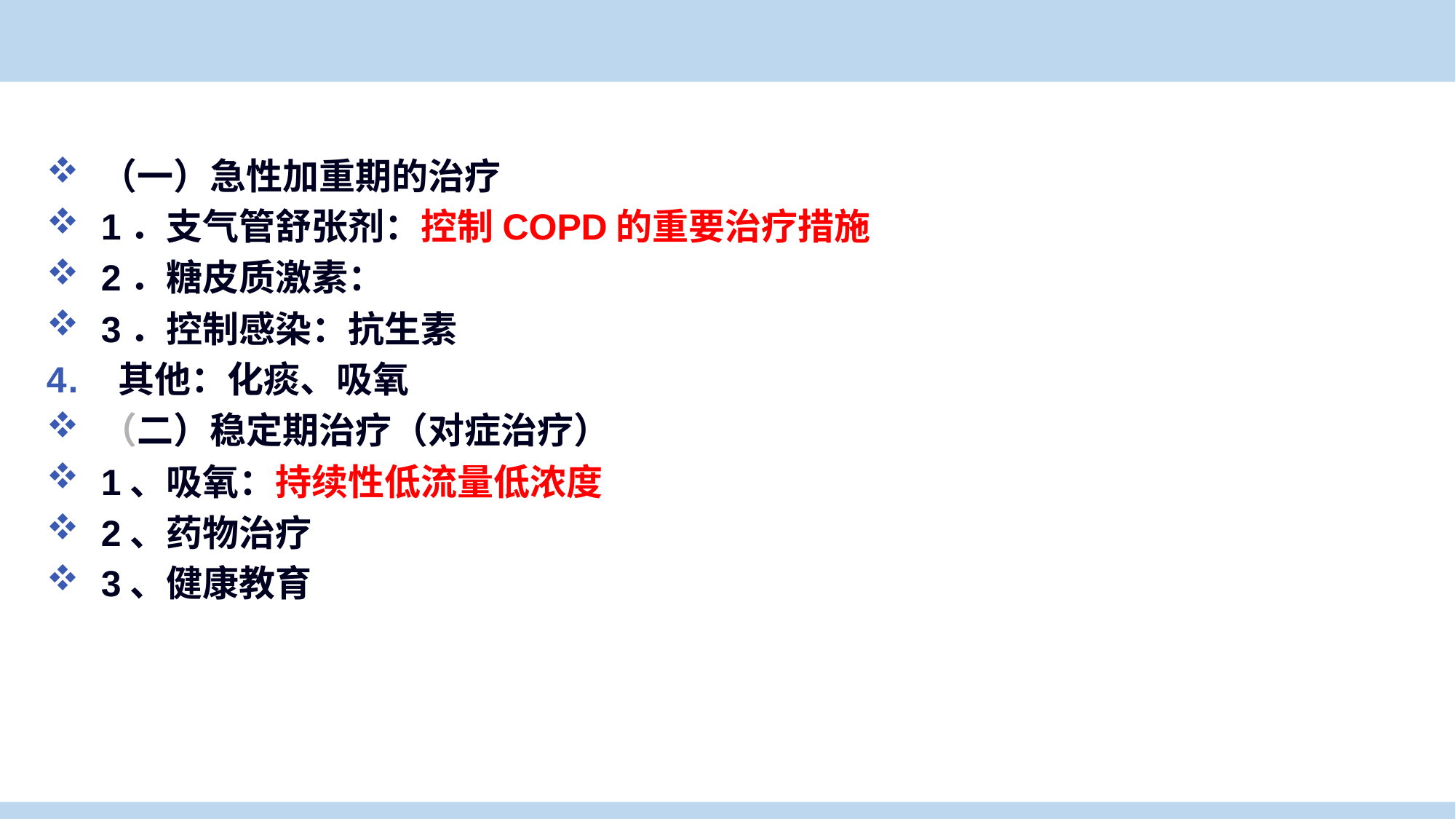

（一）急性加重期的治疗
1．支气管舒张剂：控制COPD的重要治疗措施
2．糖皮质激素：
3．控制感染：抗生素
 其他：化痰、吸氧
（二）稳定期治疗（对症治疗）
1、吸氧：持续性低流量低浓度
2、药物治疗
3、健康教育